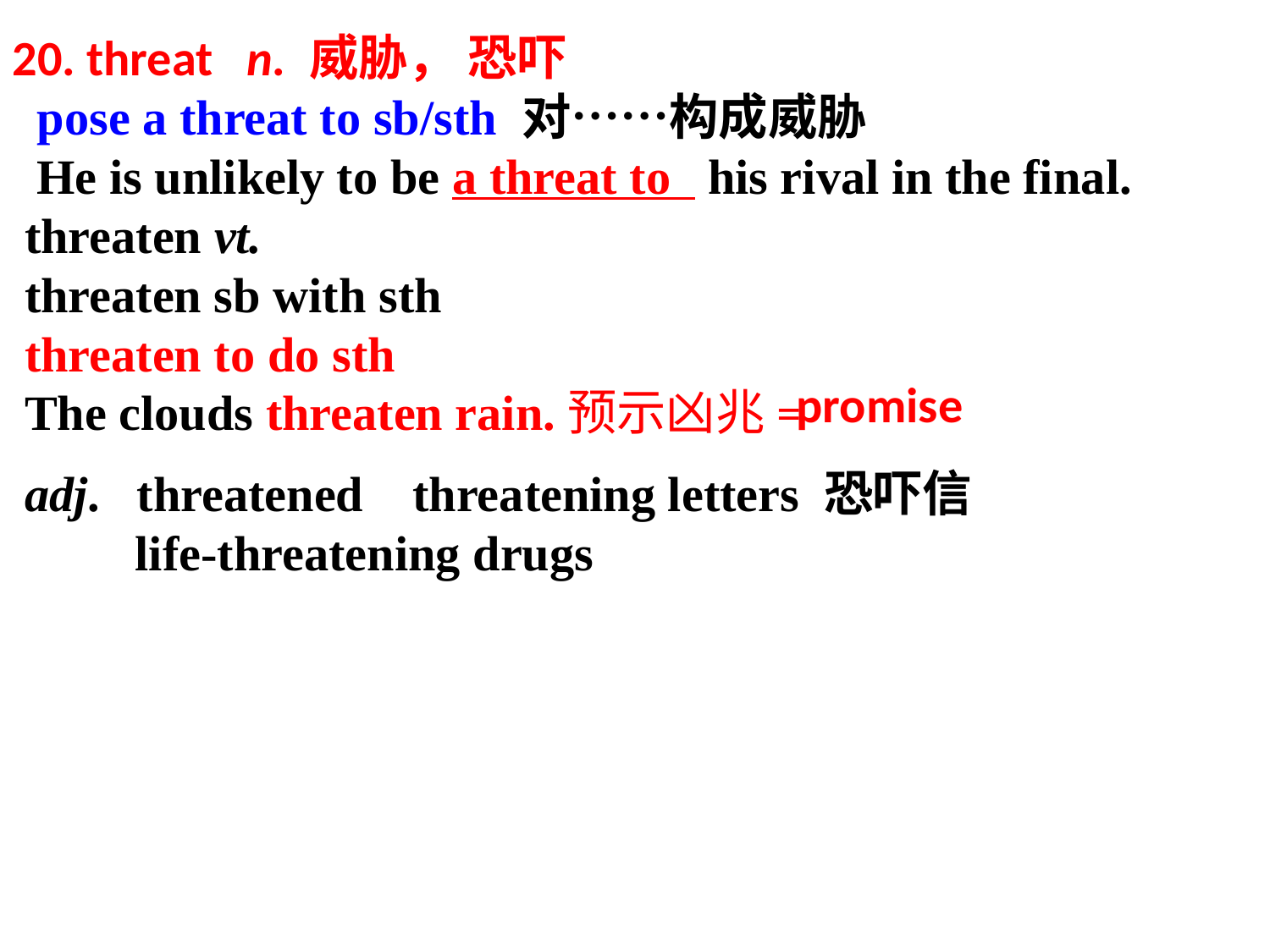

20. threat   n. 威胁， 恐吓
  pose a threat to sb/sth 对……构成威胁
  He is unlikely to be a threat to   his rival in the final.
 threaten vt.
 threaten sb with sth
 threaten to do sth
 The clouds threaten rain.预示凶兆=

promise
 adj.   threatened    threatening letters 恐吓信
          life-threatening drugs